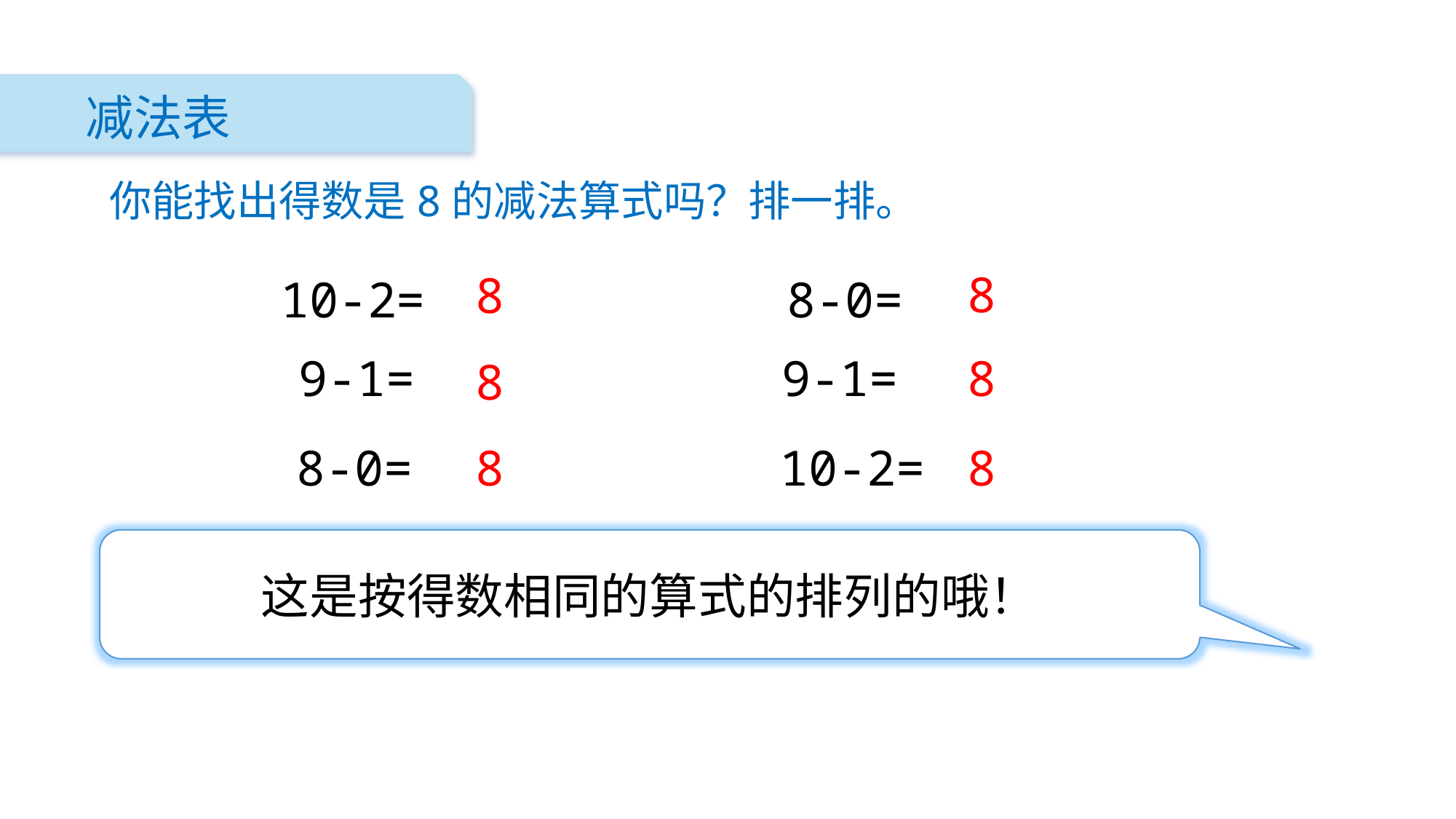

减法表
你能找出得数是8的减法算式吗？排一排。
8
8
10-2=
8-0=
9-1=
9-1=
8
8
8-0=
8
10-2=
8
这是按得数相同的算式的排列的哦！